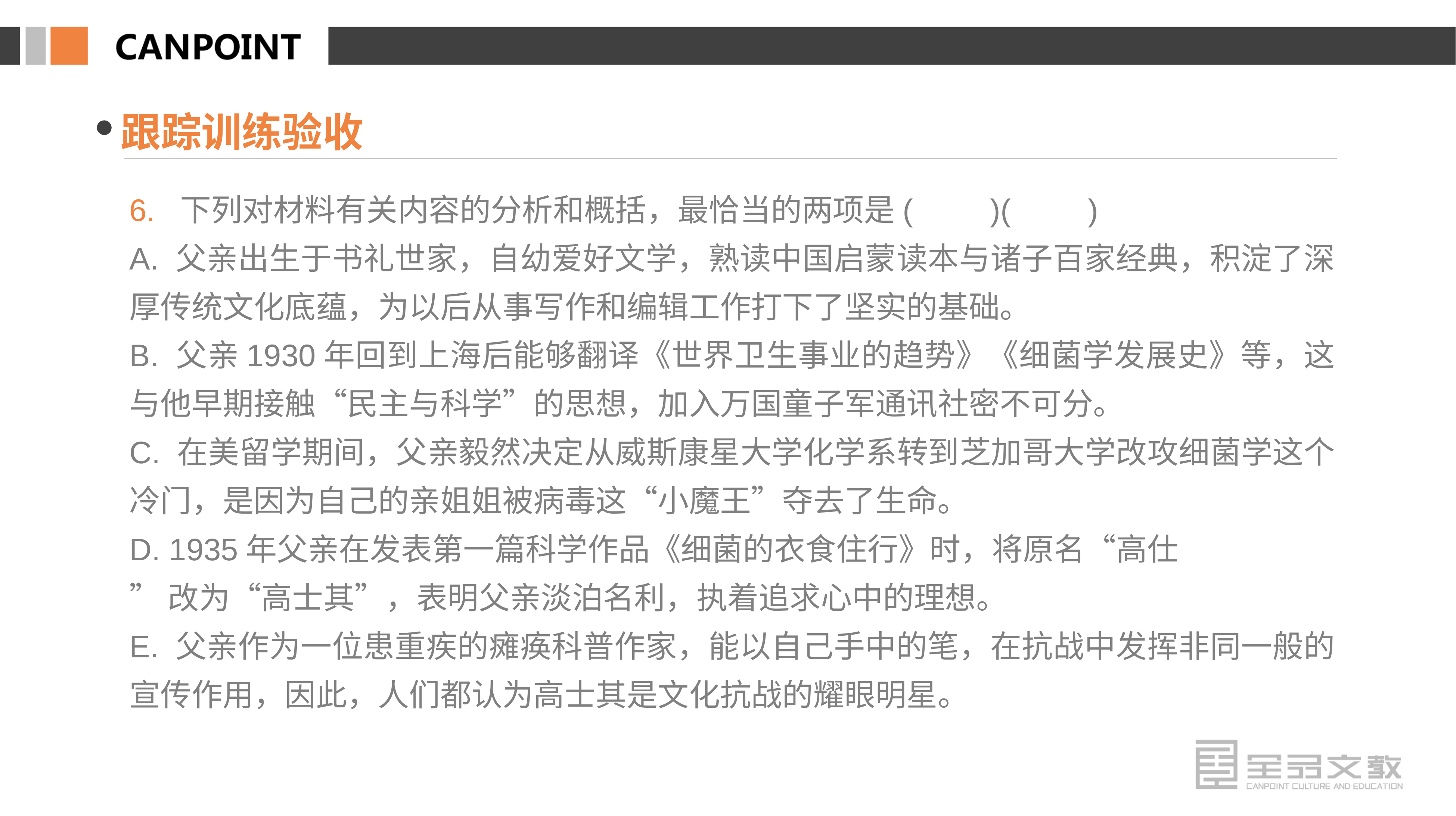

跟踪训练验收

6.  下列对材料有关内容的分析和概括，最恰当的两项是(　　)(　　)
A. 父亲出生于书礼世家，自幼爱好文学，熟读中国启蒙读本与诸子百家经典，积淀了深厚传统文化底蕴，为以后从事写作和编辑工作打下了坚实的基础。
B. 父亲1930年回到上海后能够翻译《世界卫生事业的趋势》《细菌学发展史》等，这与他早期接触“民主与科学”的思想，加入万国童子军通讯社密不可分。
C. 在美留学期间，父亲毅然决定从威斯康星大学化学系转到芝加哥大学改攻细菌学这个冷门，是因为自己的亲姐姐被病毒这“小魔王”夺去了生命。
D. 1935年父亲在发表第一篇科学作品《细菌的衣食住行》时，将原名“高仕
”改为“高士其”，表明父亲淡泊名利，执着追求心中的理想。
E. 父亲作为一位患重疾的瘫痪科普作家，能以自己手中的笔，在抗战中发挥非同一般的宣传作用，因此，人们都认为高士其是文化抗战的耀眼明星。